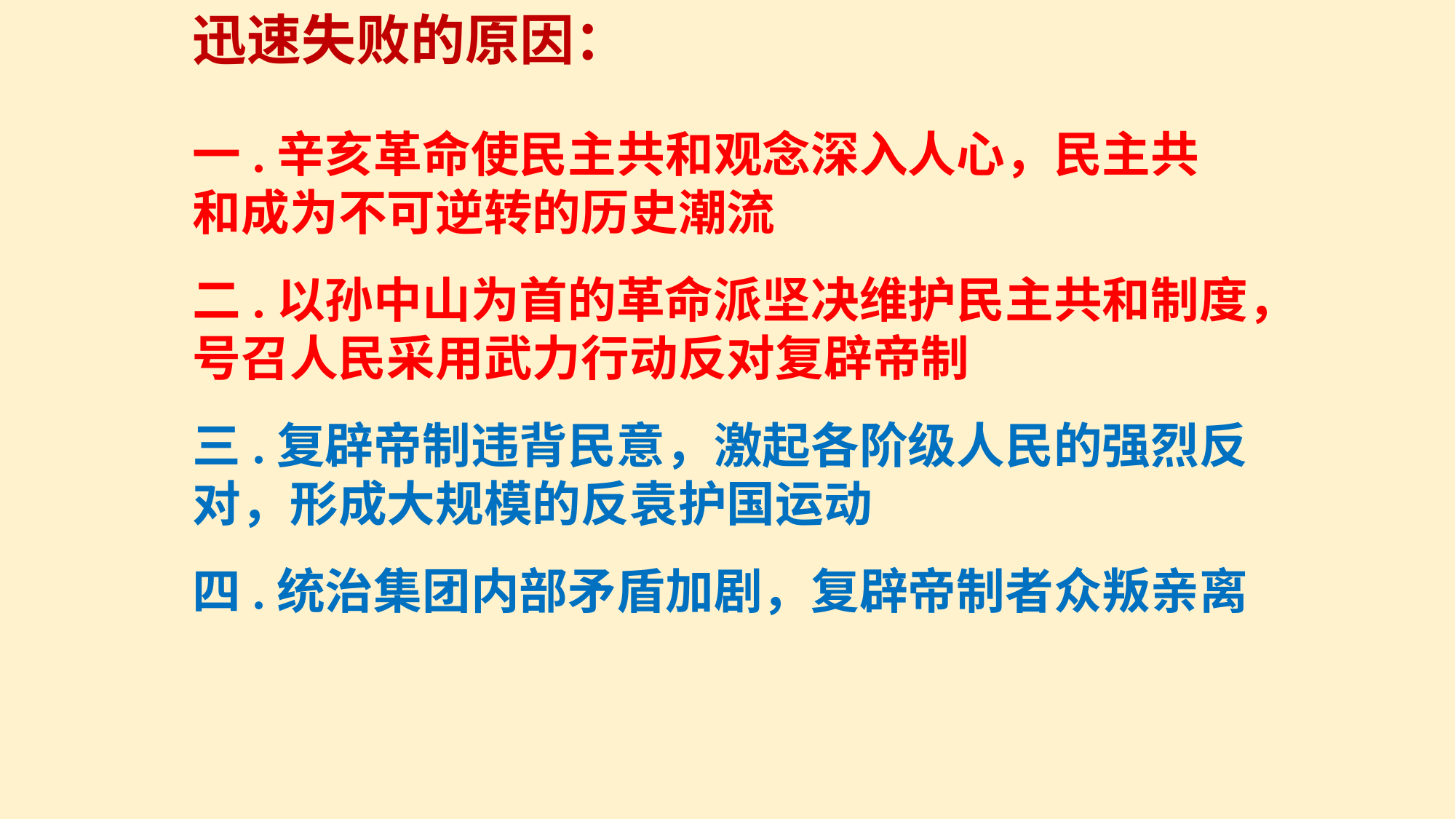

迅速失败的原因：
一.辛亥革命使民主共和观念深入人心，民主共和成为不可逆转的历史潮流
二.以孙中山为首的革命派坚决维护民主共和制度，号召人民采用武力行动反对复辟帝制
三.复辟帝制违背民意，激起各阶级人民的强烈反对，形成大规模的反袁护国运动
四.统治集团内部矛盾加剧，复辟帝制者众叛亲离